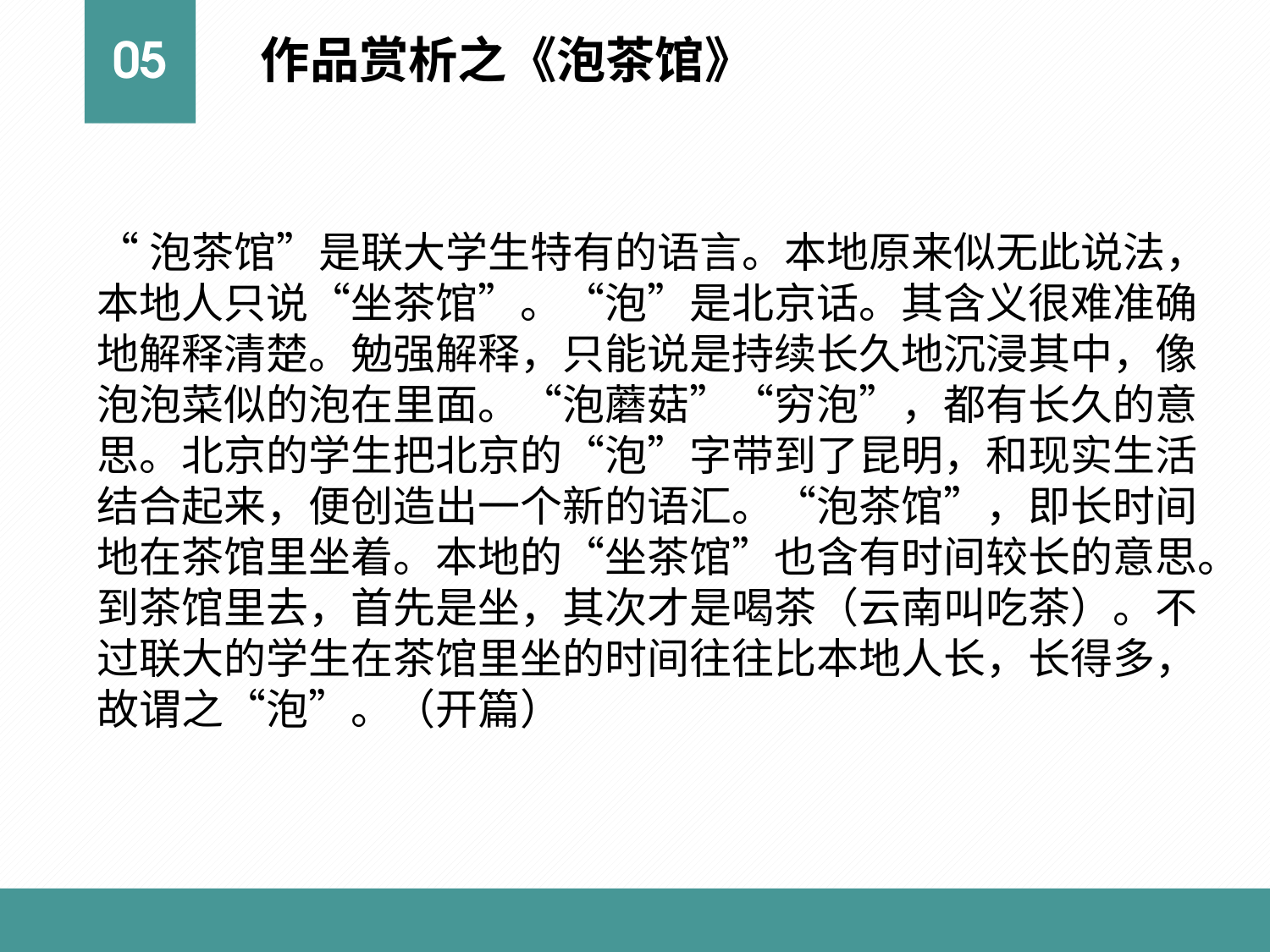

05
作品赏析之《泡茶馆》
“泡茶馆”是联大学生特有的语言。本地原来似无此说法，本地人只说“坐茶馆”。“泡”是北京话。其含义很难准确地解释清楚。勉强解释，只能说是持续长久地沉浸其中，像泡泡菜似的泡在里面。“泡蘑菇”“穷泡”，都有长久的意思。北京的学生把北京的“泡”字带到了昆明，和现实生活结合起来，便创造出一个新的语汇。“泡茶馆”，即长时间地在茶馆里坐着。本地的“坐茶馆”也含有时间较长的意思。到茶馆里去，首先是坐，其次才是喝茶（云南叫吃茶）。不过联大的学生在茶馆里坐的时间往往比本地人长，长得多，故谓之“泡”。（开篇）